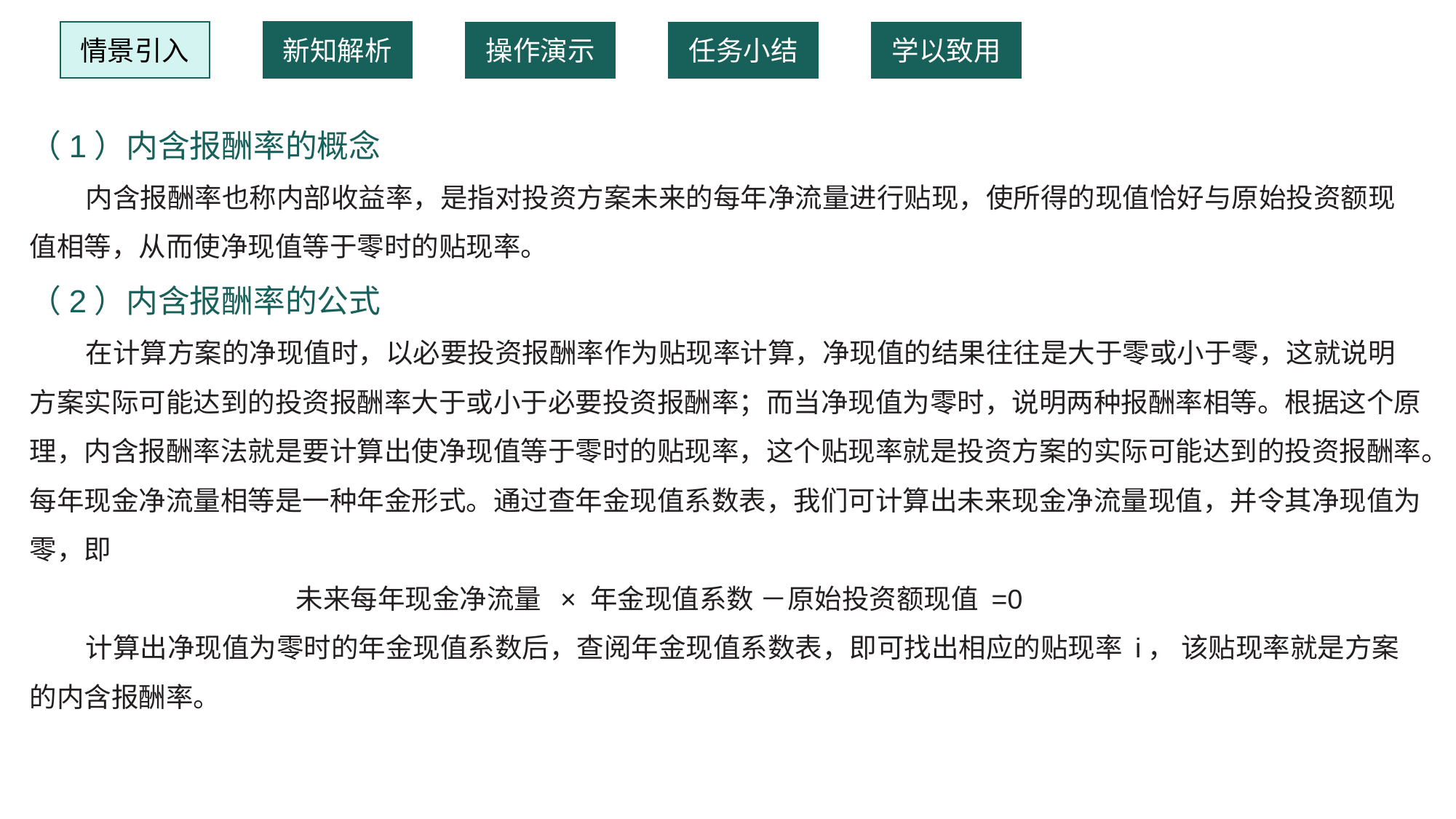

情景引入
新知解析
操作演示
任务小结
学以致用
（1）内含报酬率的概念
        内含报酬率也称内部收益率，是指对投资方案未来的每年净流量进行贴现，使所得的现值恰好与原始投资额现值相等，从而使净现值等于零时的贴现率。
（2）内含报酬率的公式
        在计算方案的净现值时，以必要投资报酬率作为贴现率计算，净现值的结果往往是大于零或小于零，这就说明方案实际可能达到的投资报酬率大于或小于必要投资报酬率；而当净现值为零时，说明两种报酬率相等。根据这个原理，内含报酬率法就是要计算出使净现值等于零时的贴现率，这个贴现率就是投资方案的实际可能达到的投资报酬率。每年现金净流量相等是一种年金形式。通过查年金现值系数表，我们可计算出未来现金净流量现值，并令其净现值为零，即
                                          未来每年现金净流量  × 年金现值系数 －原始投资额现值 =0
        计算出净现值为零时的年金现值系数后，查阅年金现值系数表，即可找出相应的贴现率 i， 该贴现率就是方案的内含报酬率。